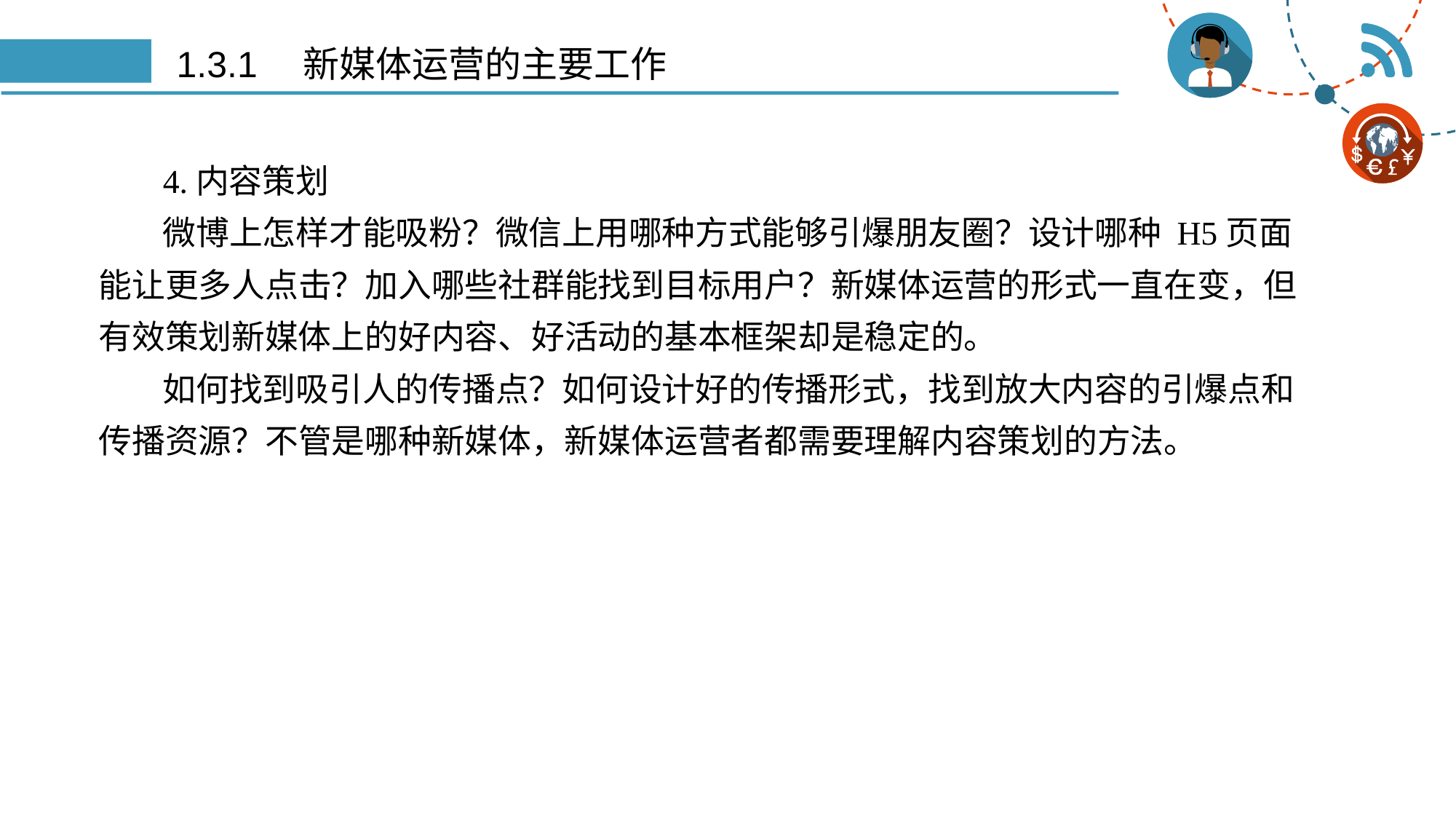

# 1.3.1　新媒体运营的主要工作
4.内容策划
微博上怎样才能吸粉？微信上用哪种方式能够引爆朋友圈？设计哪种 H5页面能让更多人点击？加入哪些社群能找到目标用户？新媒体运营的形式一直在变，但有效策划新媒体上的好内容、好活动的基本框架却是稳定的。
如何找到吸引人的传播点？如何设计好的传播形式，找到放大内容的引爆点和传播资源？不管是哪种新媒体，新媒体运营者都需要理解内容策划的方法。